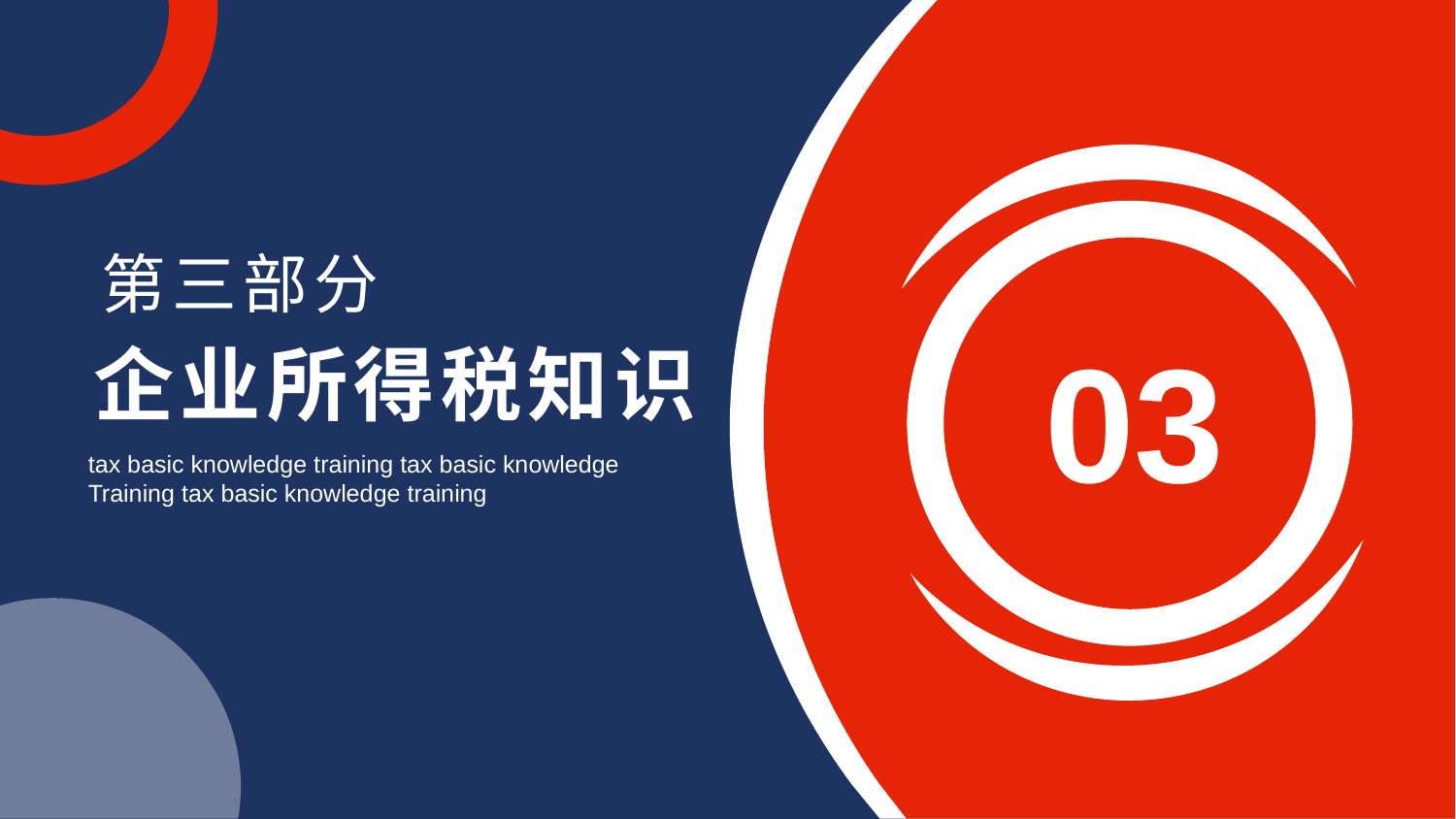

第三部分
03
企业所得税知识
tax basic knowledge training tax basic knowledge
Training tax basic knowledge training